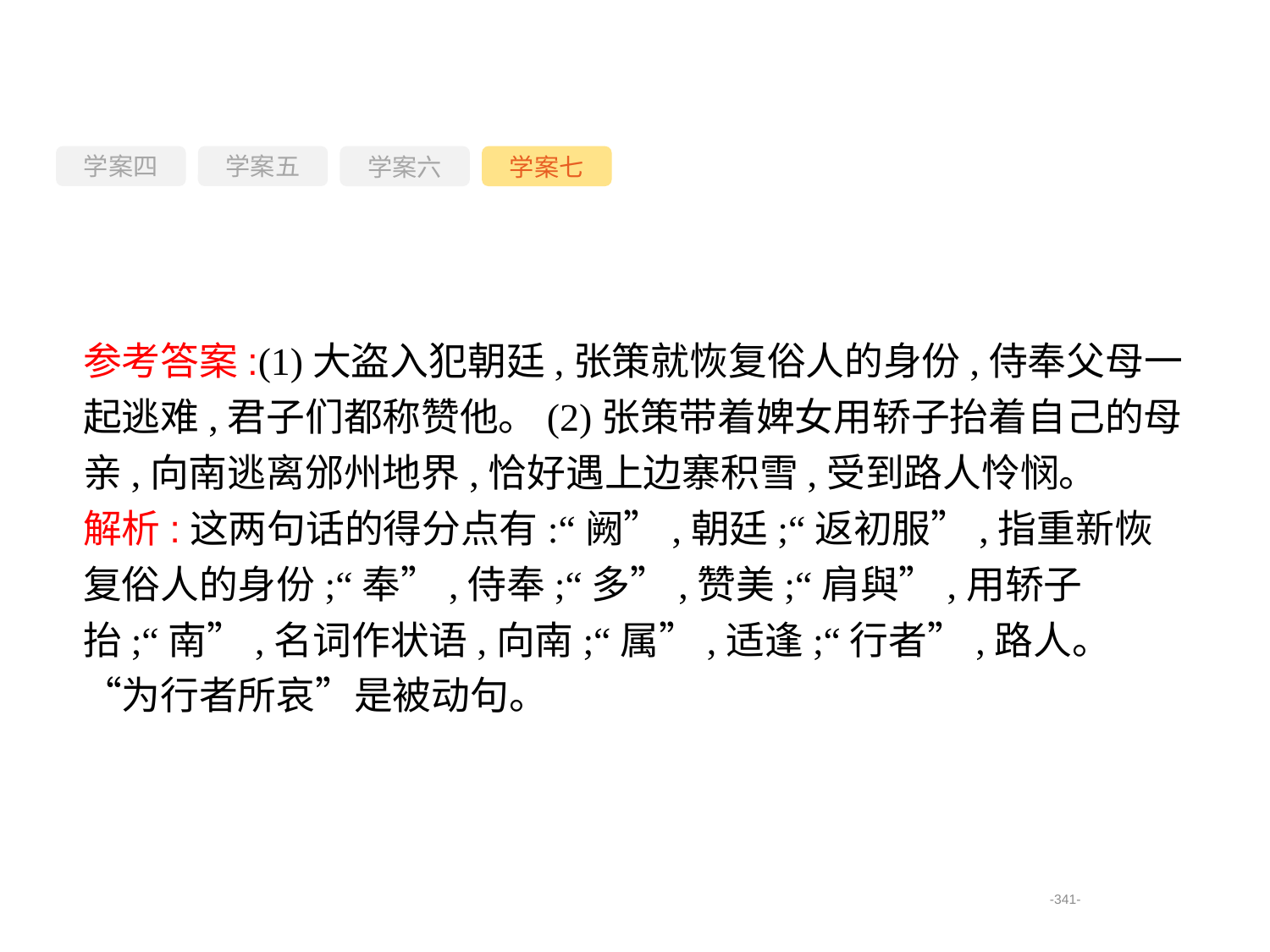

学案四
学案六
学案七
学案五
参考答案:(1)大盗入犯朝廷,张策就恢复俗人的身份,侍奉父母一起逃难,君子们都称赞他。(2)张策带着婢女用轿子抬着自己的母亲,向南逃离邠州地界,恰好遇上边寨积雪,受到路人怜悯。
解析:这两句话的得分点有:“阙”,朝廷;“返初服”,指重新恢复俗人的身份;“奉”,侍奉;“多”,赞美;“肩與”,用轿子抬;“南”,名词作状语,向南;“属”,适逢;“行者”,路人。“为行者所哀”是被动句。
-341-